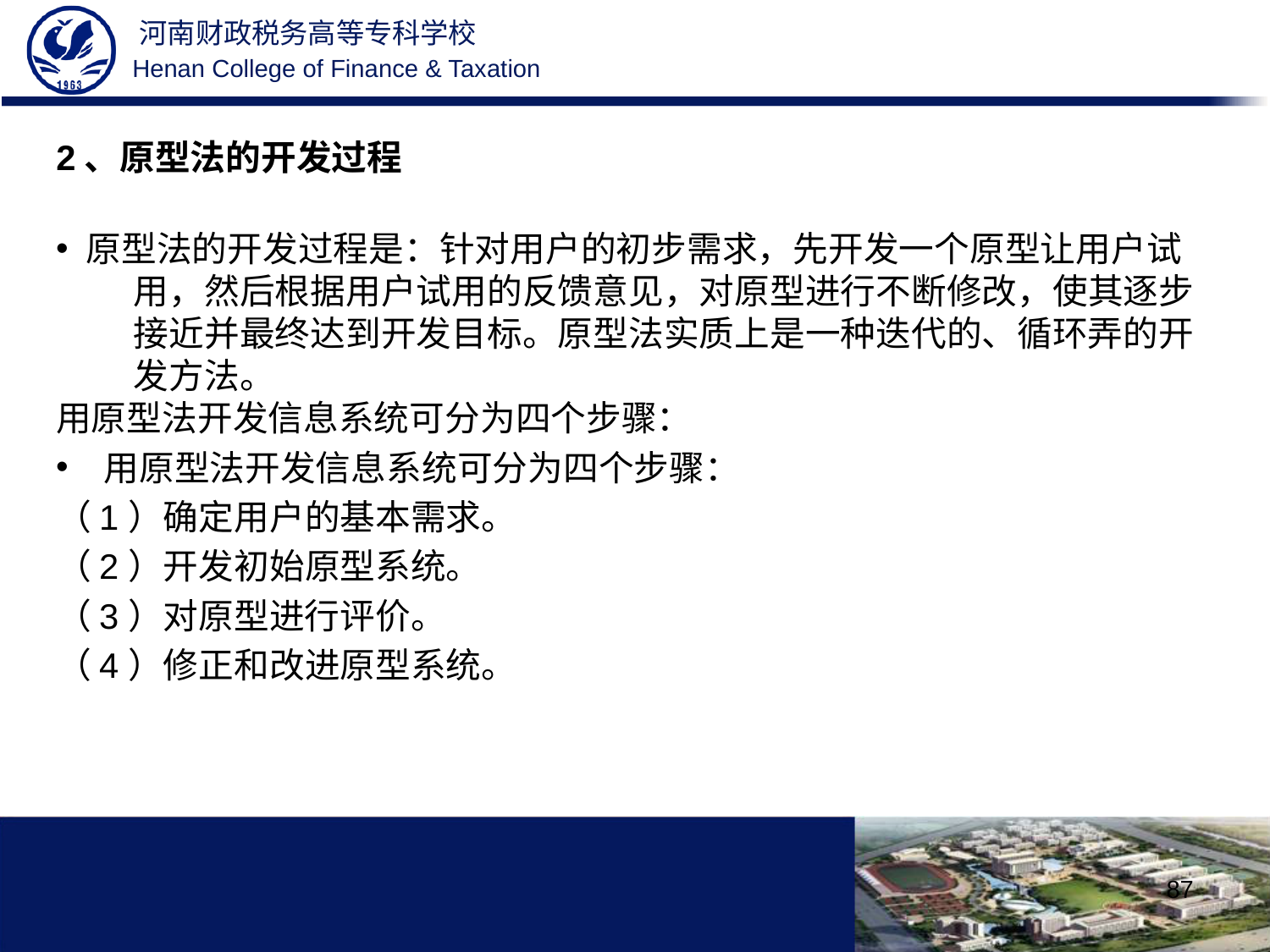

2、原型法的开发过程

原型法的开发过程是：针对用户的初步需求，先开发一个原型让用户试用，然后根据用户试用的反馈意见，对原型进行不断修改，使其逐步接近并最终达到开发目标。原型法实质上是一种迭代的、循环弄的开发方法。
用原型法开发信息系统可分为四个步骤：
用原型法开发信息系统可分为四个步骤：
（1）确定用户的基本需求。
（2）开发初始原型系统。
（3）对原型进行评价。
（4）修正和改进原型系统。

87